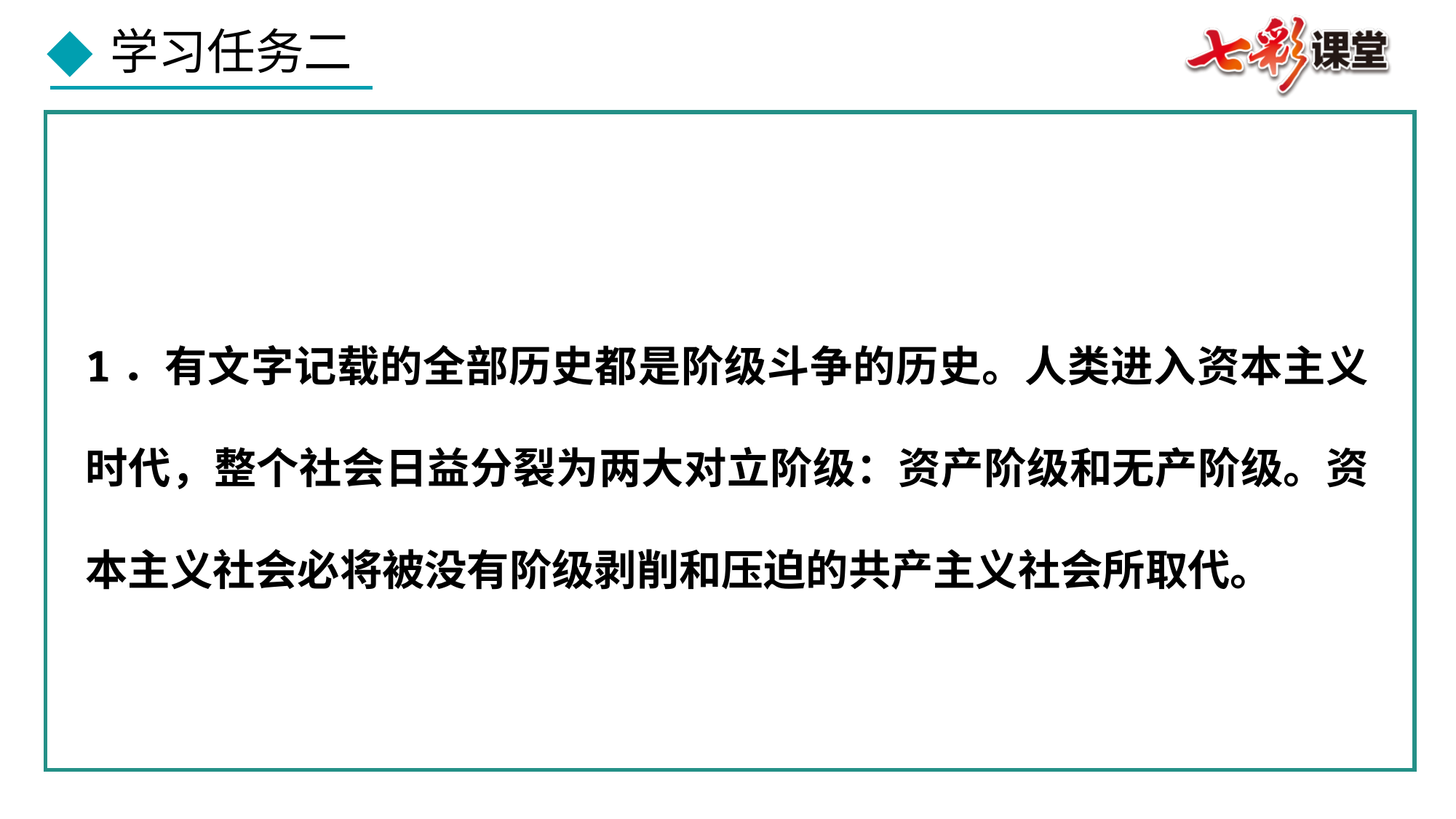

1．有文字记载的全部历史都是阶级斗争的历史。人类进入资本主义时代，整个社会日益分裂为两大对立阶级：资产阶级和无产阶级。资本主义社会必将被没有阶级剥削和压迫的共产主义社会所取代。